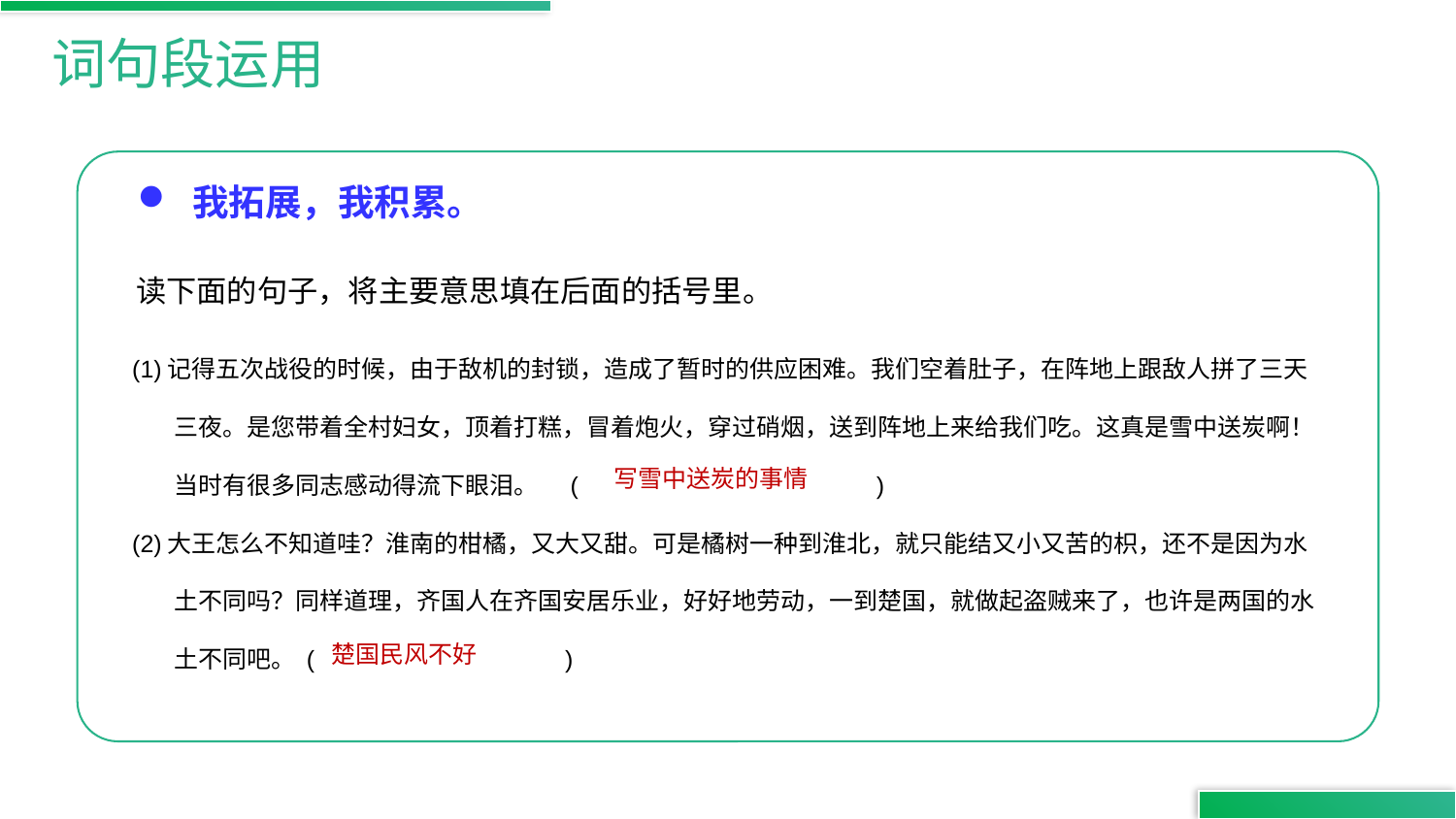

词句段运用
我拓展，我积累。
读下面的句子，将主要意思填在后面的括号里。
(1)记得五次战役的时候，由于敌机的封锁，造成了暂时的供应困难。我们空着肚子，在阵地上跟敌人拼了三天三夜。是您带着全村妇女，顶着打糕，冒着炮火，穿过硝烟，送到阵地上来给我们吃。这真是雪中送炭啊！当时有很多同志感动得流下眼泪。     (                                            )
(2)大王怎么不知道哇？淮南的柑橘，又大又甜。可是橘树一种到淮北，就只能结又小又苦的枳，还不是因为水土不同吗？同样道理，齐国人在齐国安居乐业，好好地劳动，一到楚国，就做起盗贼来了，也许是两国的水土不同吧。 (                                     )
写雪中送炭的事情
楚国民风不好